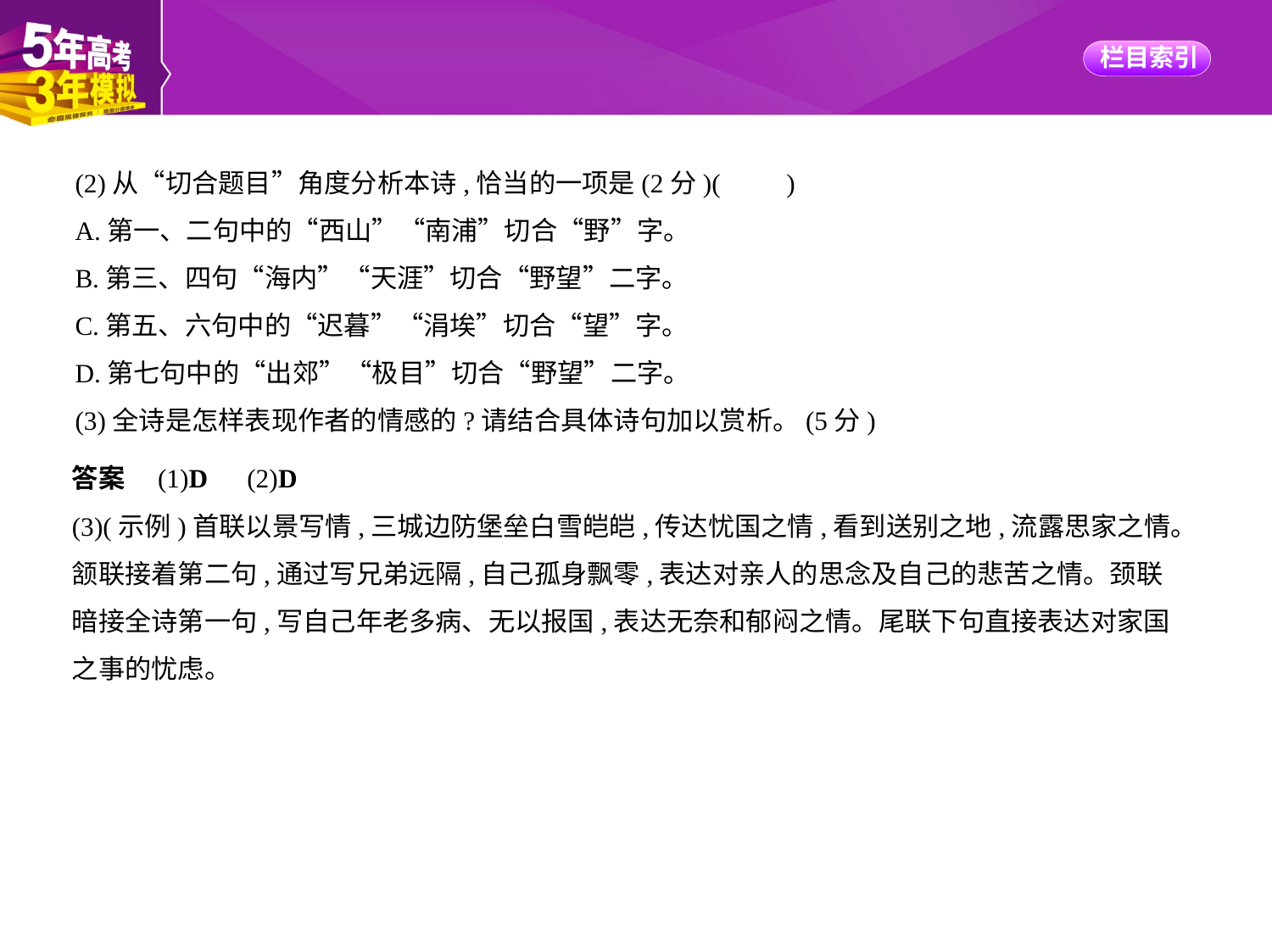

(2)从“切合题目”角度分析本诗,恰当的一项是(2分)(　　)
A.第一、二句中的“西山”“南浦”切合“野”字。
B.第三、四句“海内”“天涯”切合“野望”二字。
C.第五、六句中的“迟暮”“涓埃”切合“望”字。
D.第七句中的“出郊”“极目”切合“野望”二字。
(3)全诗是怎样表现作者的情感的?请结合具体诗句加以赏析。(5分)
答案　(1)D　(2)D
(3)(示例)首联以景写情,三城边防堡垒白雪皑皑,传达忧国之情,看到送别之地,流露思家之情。
颔联接着第二句,通过写兄弟远隔,自己孤身飘零,表达对亲人的思念及自己的悲苦之情。颈联
暗接全诗第一句,写自己年老多病、无以报国,表达无奈和郁闷之情。尾联下句直接表达对家国
之事的忧虑。